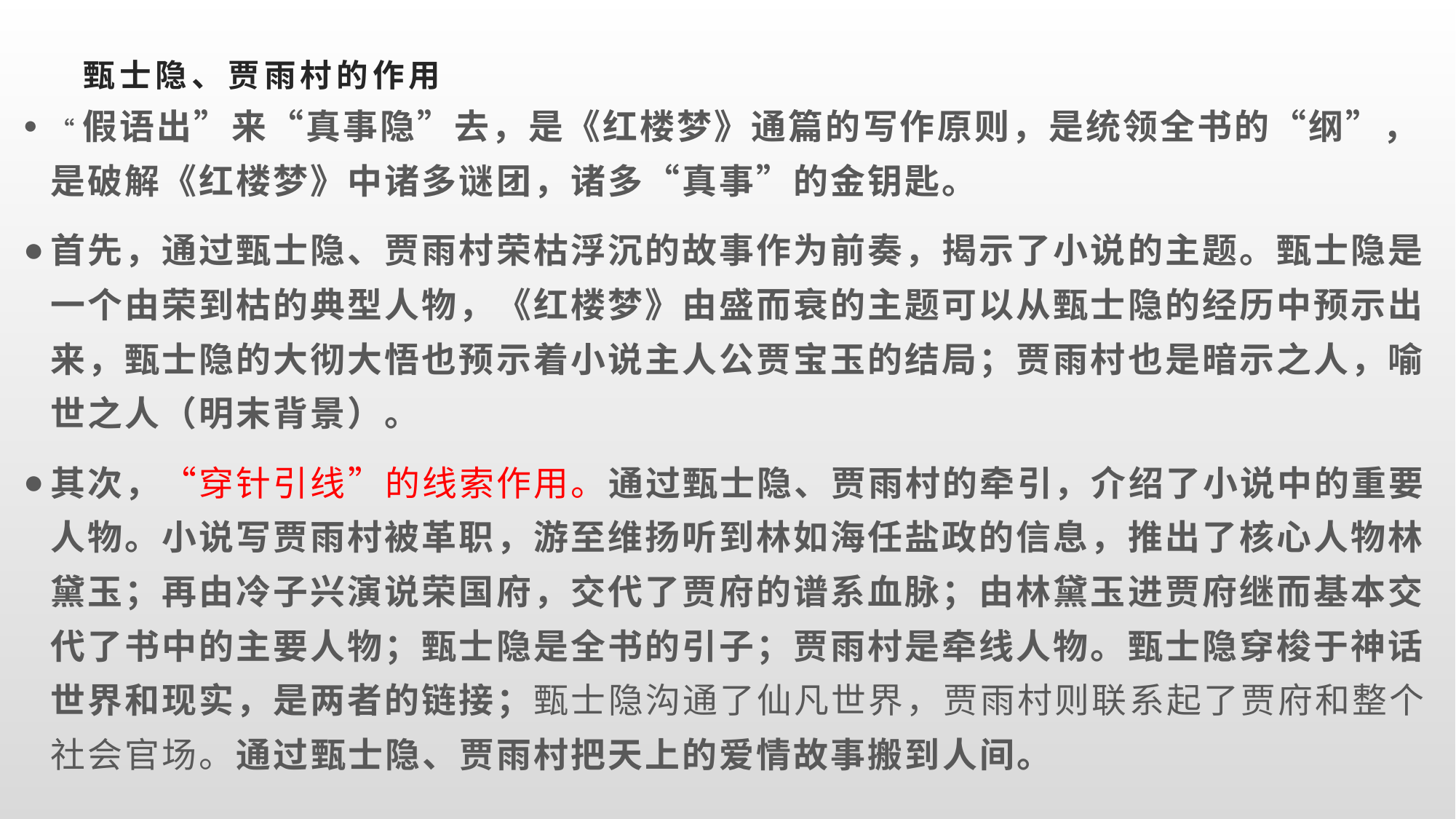

# 甄士隐、贾雨村的作用
“假语出”来“真事隐”去，是《红楼梦》通篇的写作原则，是统领全书的“纲”，是破解《红楼梦》中诸多谜团，诸多“真事”的金钥匙。
首先，通过甄士隐、贾雨村荣枯浮沉的故事作为前奏，揭示了小说的主题。甄士隐是一个由荣到枯的典型人物，《红楼梦》由盛而衰的主题可以从甄士隐的经历中预示出来，甄士隐的大彻大悟也预示着小说主人公贾宝玉的结局；贾雨村也是暗示之人，喻世之人（明末背景）。
其次，“穿针引线”的线索作用。通过甄士隐、贾雨村的牵引，介绍了小说中的重要人物。小说写贾雨村被革职，游至维扬听到林如海任盐政的信息，推出了核心人物林黛玉；再由冷子兴演说荣国府，交代了贾府的谱系血脉；由林黛玉进贾府继而基本交代了书中的主要人物；甄士隐是全书的引子；贾雨村是牵线人物。甄士隐穿梭于神话世界和现实，是两者的链接；甄士隐沟通了仙凡世界，贾雨村则联系起了贾府和整个社会官场。通过甄士隐、贾雨村把天上的爱情故事搬到人间。